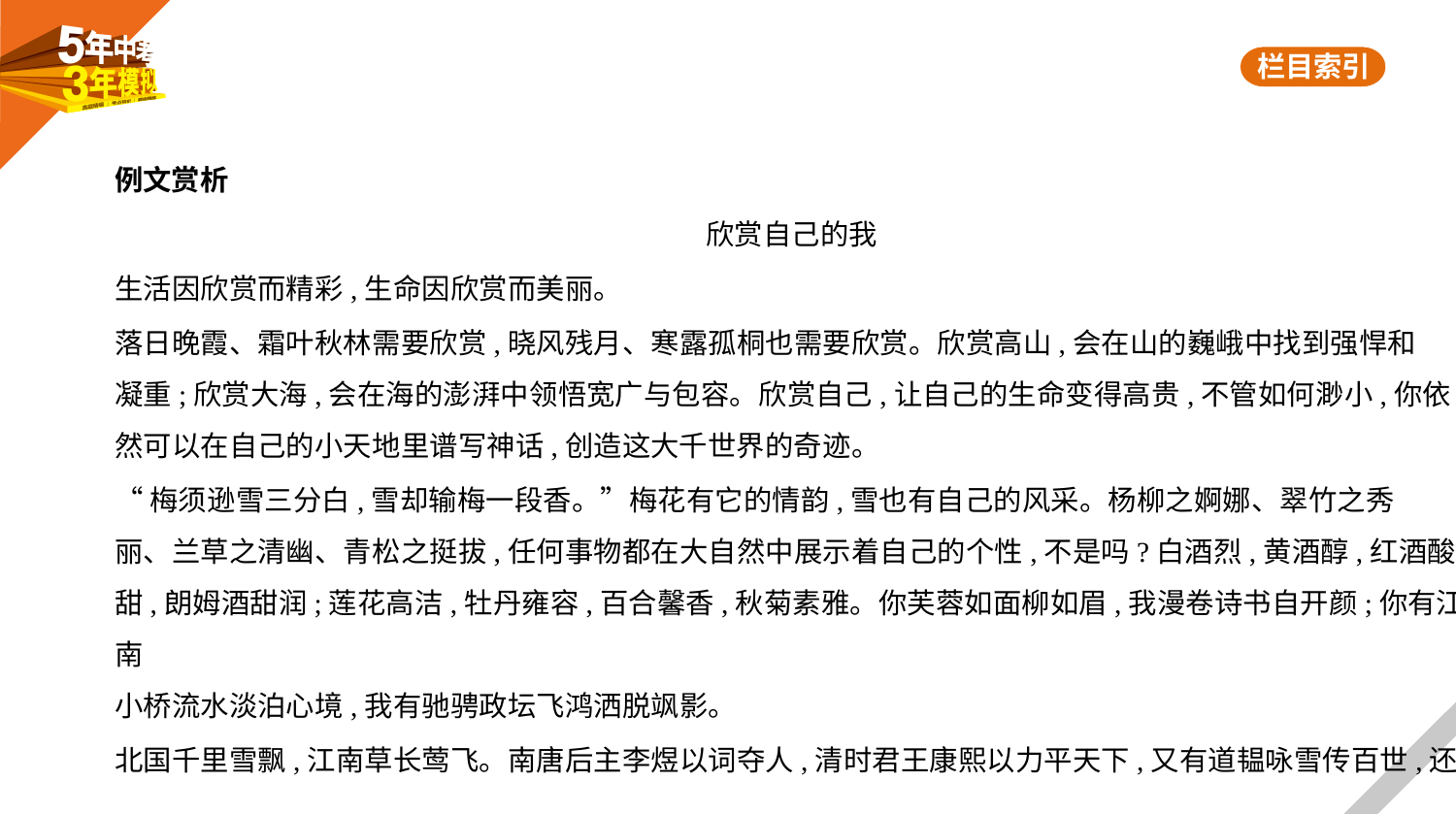

例文赏析
欣赏自己的我
生活因欣赏而精彩,生命因欣赏而美丽。
落日晚霞、霜叶秋林需要欣赏,晓风残月、寒露孤桐也需要欣赏。欣赏高山,会在山的巍峨中找到强悍和
凝重;欣赏大海,会在海的澎湃中领悟宽广与包容。欣赏自己,让自己的生命变得高贵,不管如何渺小,你依
然可以在自己的小天地里谱写神话,创造这大千世界的奇迹。
“梅须逊雪三分白,雪却输梅一段香。”梅花有它的情韵,雪也有自己的风采。杨柳之婀娜、翠竹之秀
丽、兰草之清幽、青松之挺拔,任何事物都在大自然中展示着自己的个性,不是吗?白酒烈,黄酒醇,红酒酸
甜,朗姆酒甜润;莲花高洁,牡丹雍容,百合馨香,秋菊素雅。你芙蓉如面柳如眉,我漫卷诗书自开颜;你有江南
小桥流水淡泊心境,我有驰骋政坛飞鸿洒脱飒影。
北国千里雪飘,江南草长莺飞。南唐后主李煜以词夺人,清时君王康熙以力平天下,又有道韫咏雪传百世,还